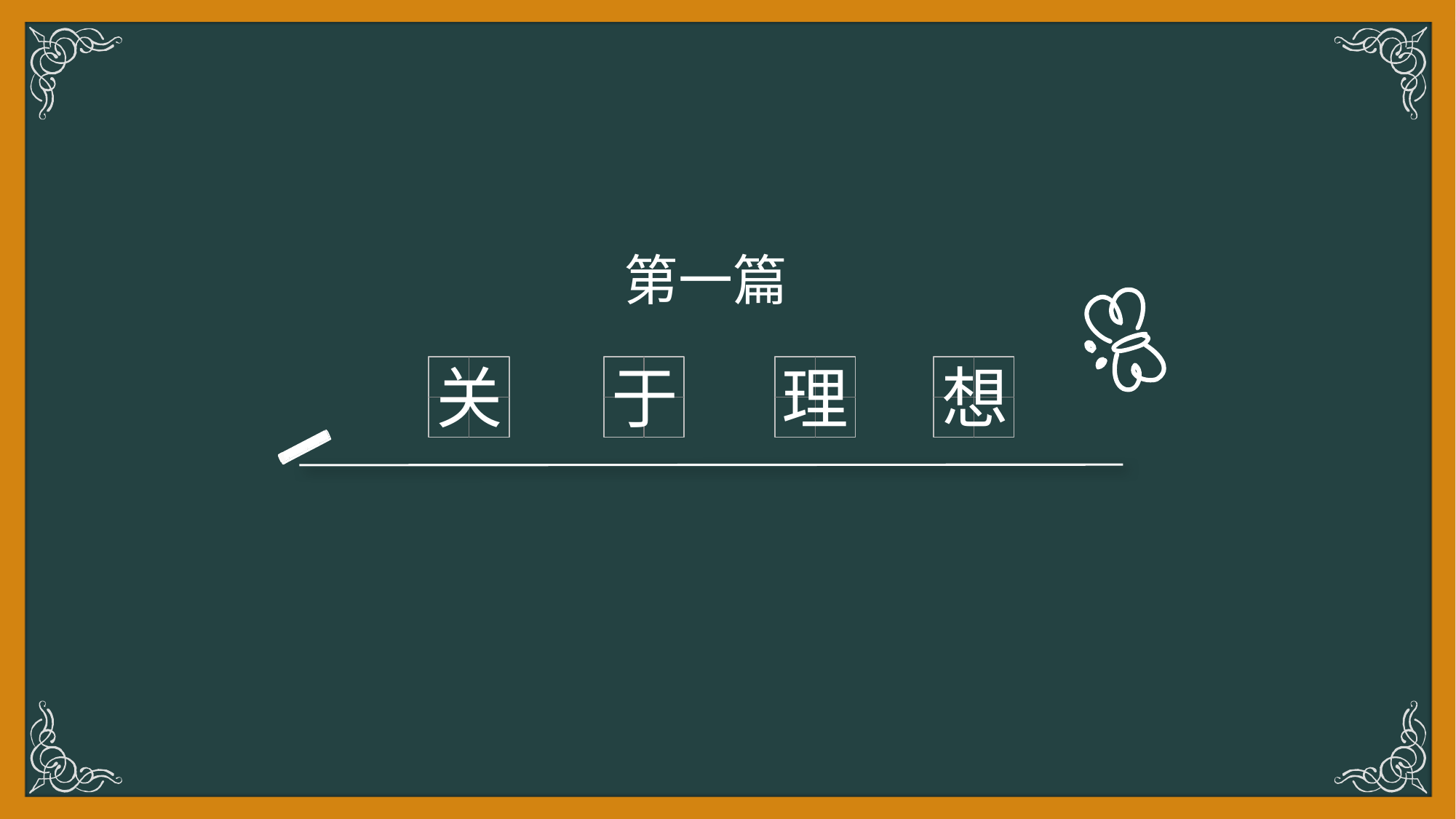

点击添加文本
第一篇

关

于

想

理

点击添加文本

点击添加文本
点击添加文本